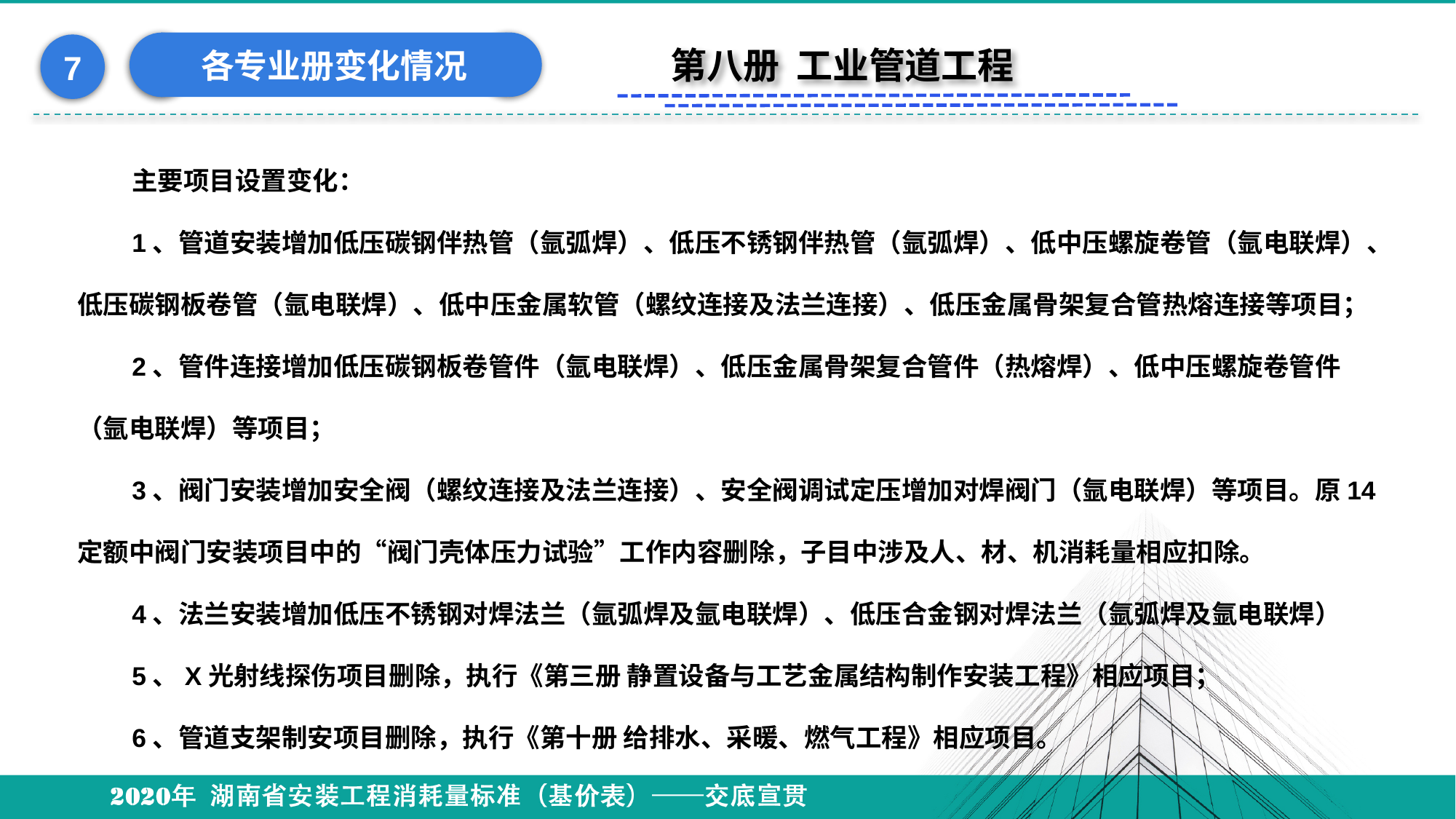

各专业册变化情况

7
第八册  工业管道工程
主要项目设置变化：
1、管道安装增加低压碳钢伴热管（氩弧焊）、低压不锈钢伴热管（氩弧焊）、低中压螺旋卷管（氩电联焊）、低压碳钢板卷管（氩电联焊）、低中压金属软管（螺纹连接及法兰连接）、低压金属骨架复合管热熔连接等项目；
2、管件连接增加低压碳钢板卷管件（氩电联焊）、低压金属骨架复合管件（热熔焊）、低中压螺旋卷管件（氩电联焊）等项目；
3、阀门安装增加安全阀（螺纹连接及法兰连接）、安全阀调试定压增加对焊阀门（氩电联焊）等项目。原14定额中阀门安装项目中的“阀门壳体压力试验”工作内容删除，子目中涉及人、材、机消耗量相应扣除。
4、法兰安装增加低压不锈钢对焊法兰（氩弧焊及氩电联焊）、低压合金钢对焊法兰（氩弧焊及氩电联焊）
5、X光射线探伤项目删除，执行《第三册 静置设备与工艺金属结构制作安装工程》相应项目；
6、管道支架制安项目删除，执行《第十册 给排水、采暖、燃气工程》相应项目。